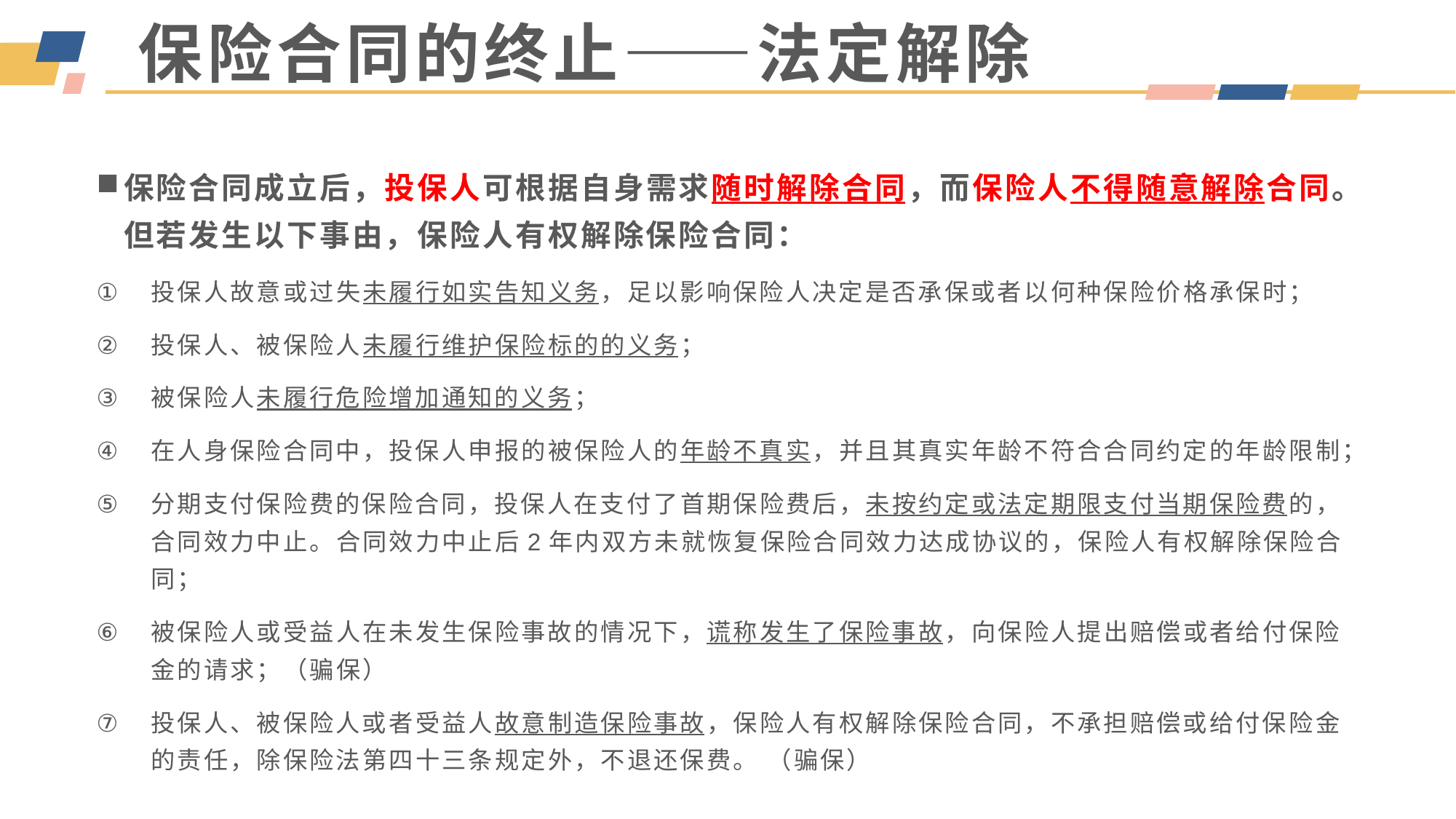

# 保险合同的终止——法定解除

保险合同成立后，投保人可根据自身需求随时解除合同，而保险人不得随意解除合同。但若发生以下事由，保险人有权解除保险合同：
投保人故意或过失未履行如实告知义务，足以影响保险人决定是否承保或者以何种保险价格承保时；
投保人、被保险人未履行维护保险标的的义务；
被保险人未履行危险增加通知的义务；
在人身保险合同中，投保人申报的被保险人的年龄不真实，并且其真实年龄不符合合同约定的年龄限制；
分期支付保险费的保险合同，投保人在支付了首期保险费后，未按约定或法定期限支付当期保险费的，合同效力中止。合同效力中止后2年内双方未就恢复保险合同效力达成协议的，保险人有权解除保险合同；
被保险人或受益人在未发生保险事故的情况下，谎称发生了保险事故，向保险人提出赔偿或者给付保险金的请求；（骗保）
投保人、被保险人或者受益人故意制造保险事故，保险人有权解除保险合同，不承担赔偿或给付保险金的责任，除保险法第四十三条规定外，不退还保费。 （骗保）